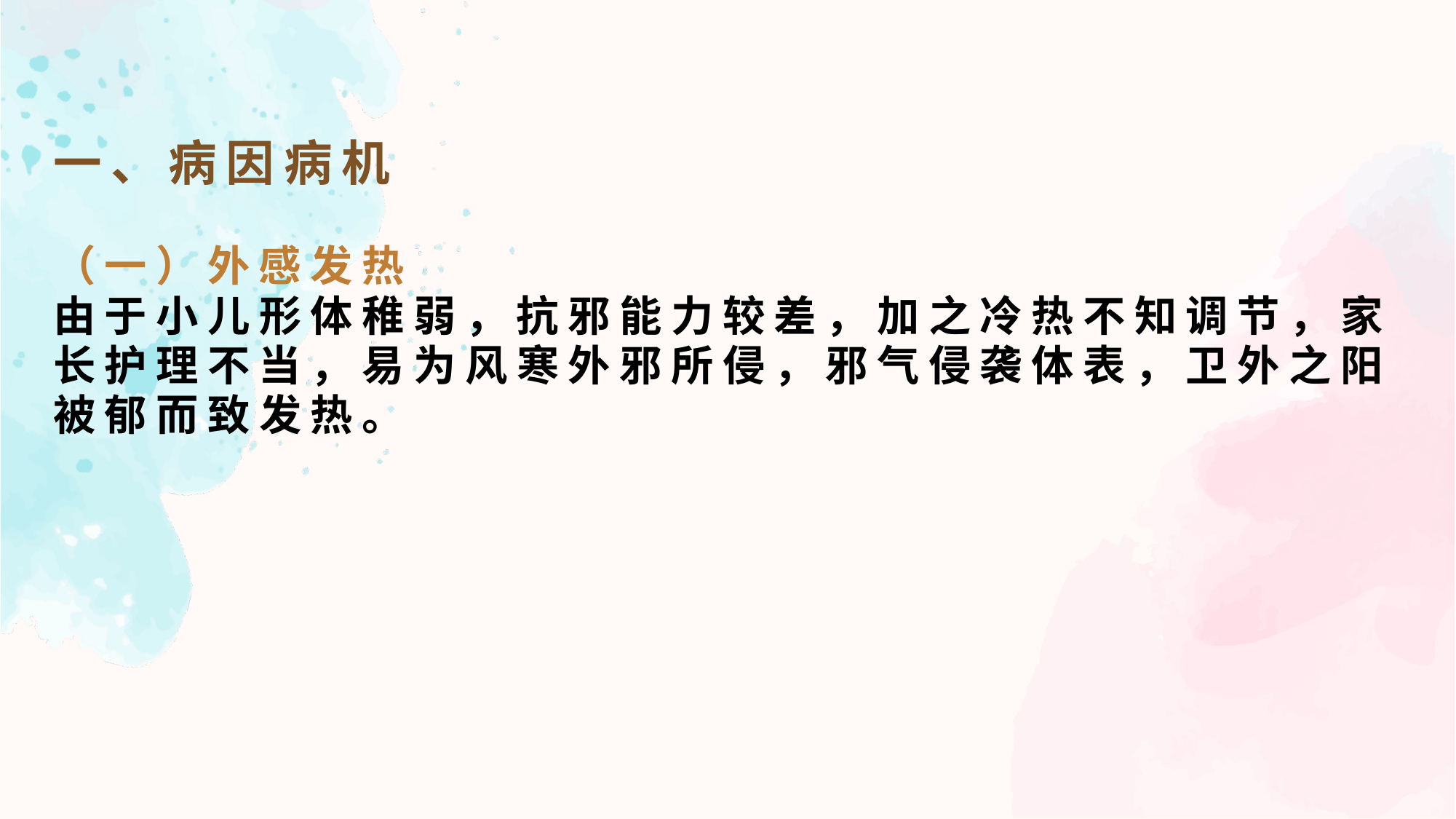

一、病因病机

（一）外感发热
由于小儿形体稚弱，抗邪能力较差，加之冷热不知调节，家长护理不当，易为风寒外邪所侵，邪气侵袭体表，卫外之阳被郁而致发热。